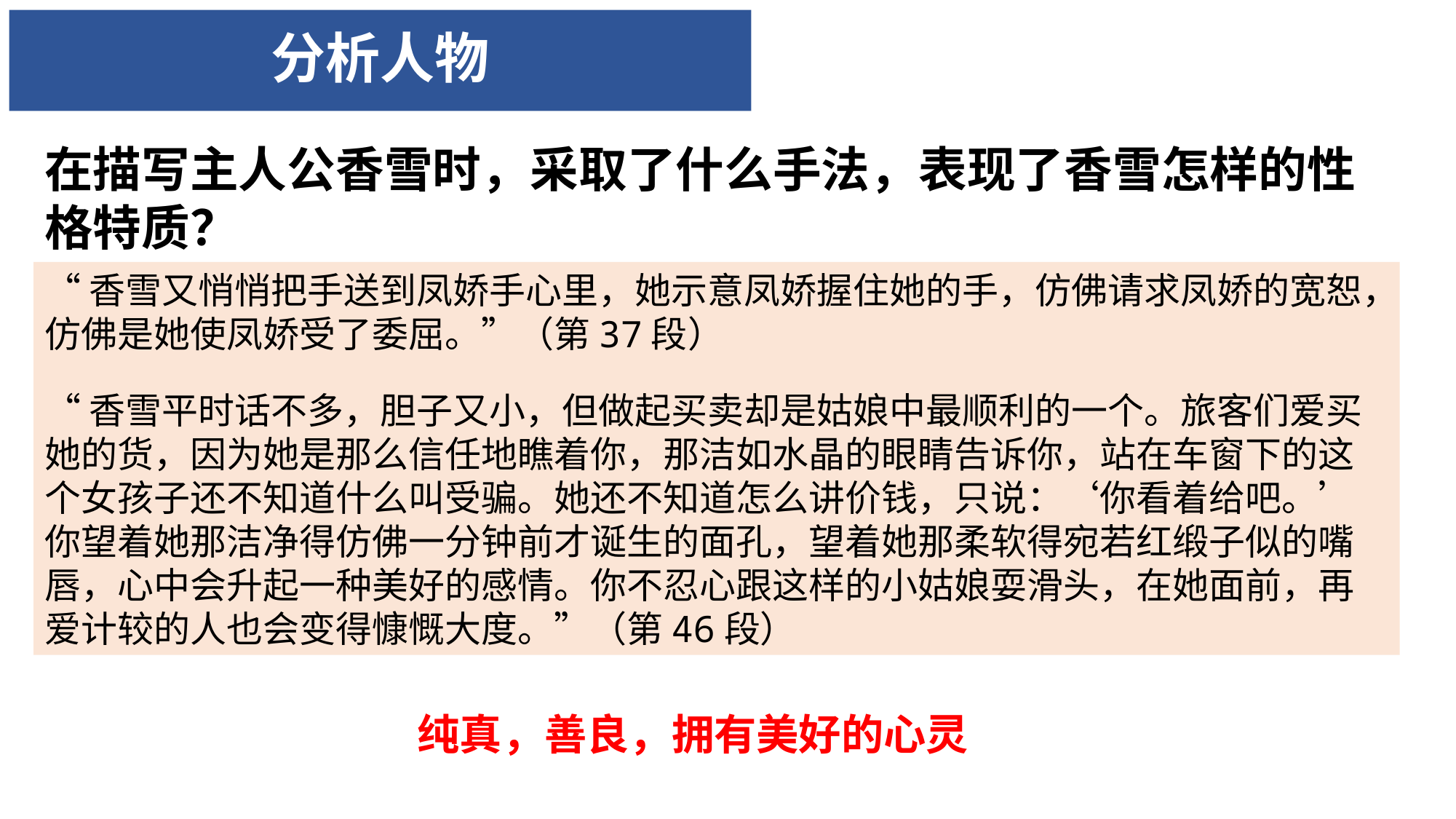

# 分析人物
在描写主人公香雪时，采取了什么手法，表现了香雪怎样的性格特质？
“香雪又悄悄把手送到凤娇手心里，她示意凤娇握住她的手，仿佛请求凤娇的宽恕，仿佛是她使凤娇受了委屈。”（第37段）

“香雪平时话不多，胆子又小，但做起买卖却是姑娘中最顺利的一个。旅客们爱买她的货，因为她是那么信任地瞧着你，那洁如水晶的眼睛告诉你，站在车窗下的这个女孩子还不知道什么叫受骗。她还不知道怎么讲价钱，只说：‘你看着给吧。’你望着她那洁净得仿佛一分钟前才诞生的面孔，望着她那柔软得宛若红缎子似的嘴唇，心中会升起一种美好的感情。你不忍心跟这样的小姑娘耍滑头，在她面前，再爱计较的人也会变得慷慨大度。”（第46段）
纯真，善良，拥有美好的心灵